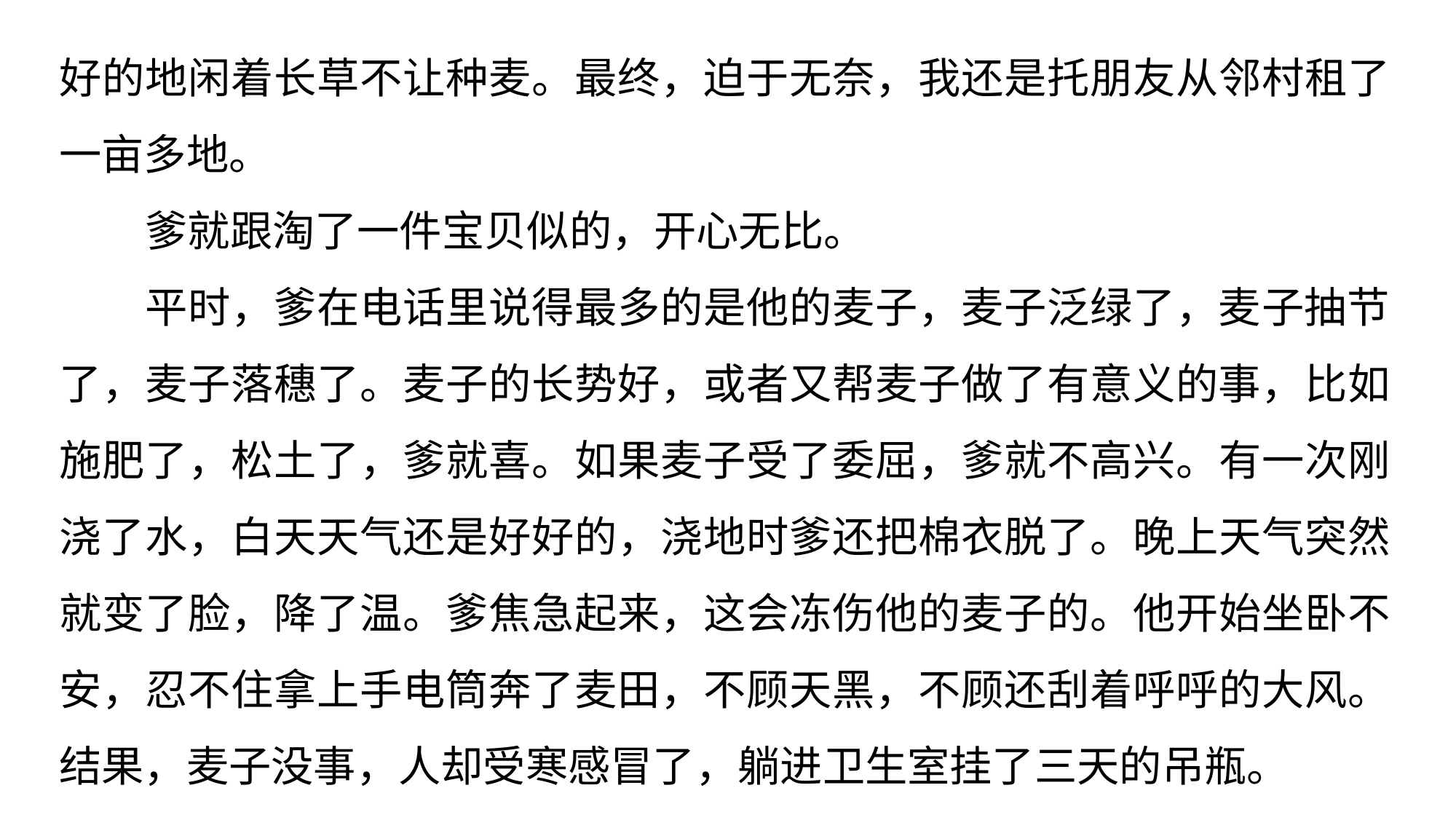

好的地闲着长草不让种麦。最终，迫于无奈，我还是托朋友从邻村租了一亩多地。
爹就跟淘了一件宝贝似的，开心无比。
平时，爹在电话里说得最多的是他的麦子，麦子泛绿了，麦子抽节了，麦子落穗了。麦子的长势好，或者又帮麦子做了有意义的事，比如施肥了，松土了，爹就喜。如果麦子受了委屈，爹就不高兴。有一次刚浇了水，白天天气还是好好的，浇地时爹还把棉衣脱了。晚上天气突然就变了脸，降了温。爹焦急起来，这会冻伤他的麦子的。他开始坐卧不安，忍不住拿上手电筒奔了麦田，不顾天黑，不顾还刮着呼呼的大风。结果，麦子没事，人却受寒感冒了，躺进卫生室挂了三天的吊瓶。